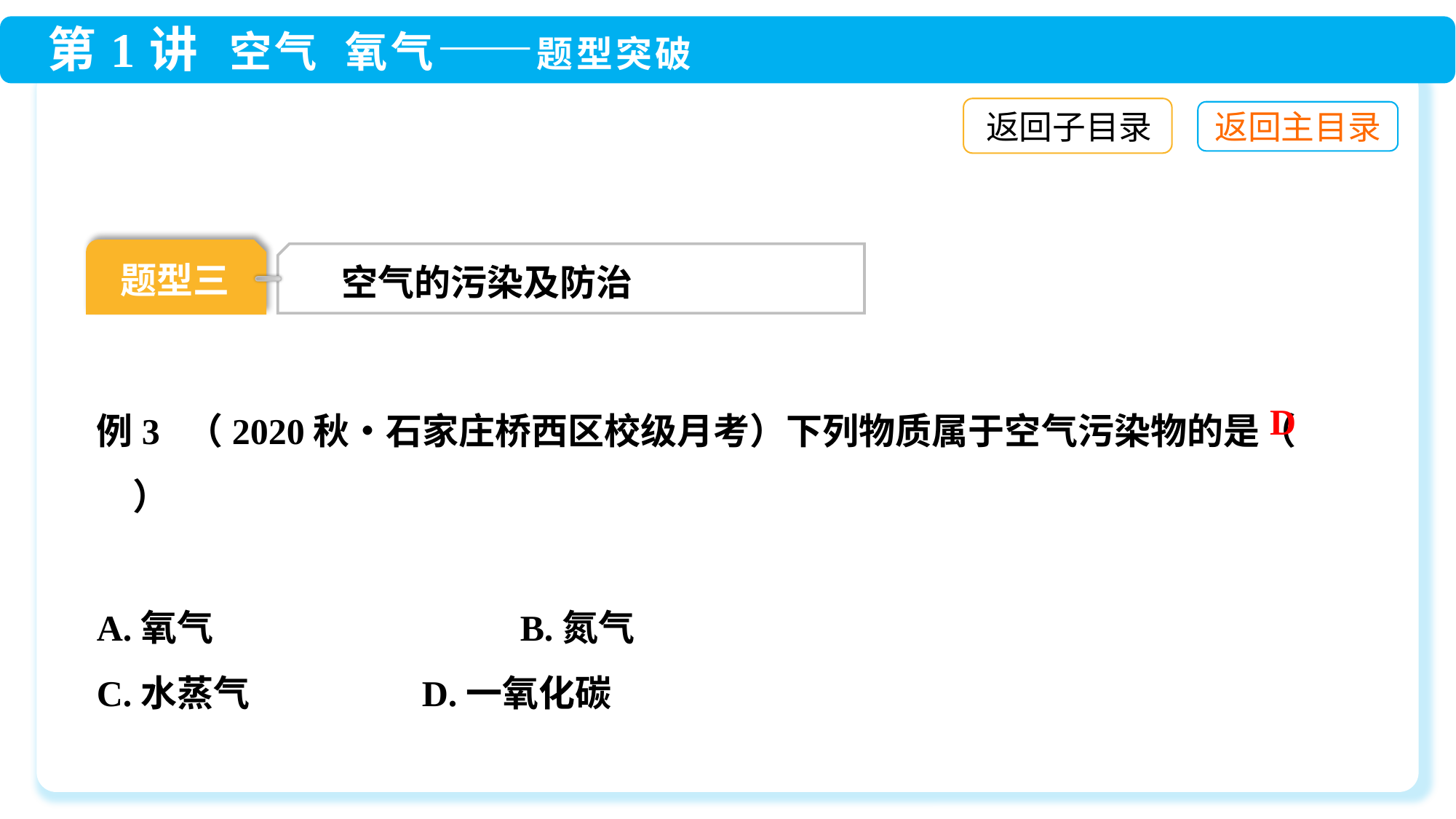

返回子目录
题型三
空气的污染及防治

例3  （2020秋•石家庄桥西区校级月考）下列物质属于空气污染物的是（ 　　）

A.氧气	                        B.氮气
C.水蒸气	            D.一氧化碳
D